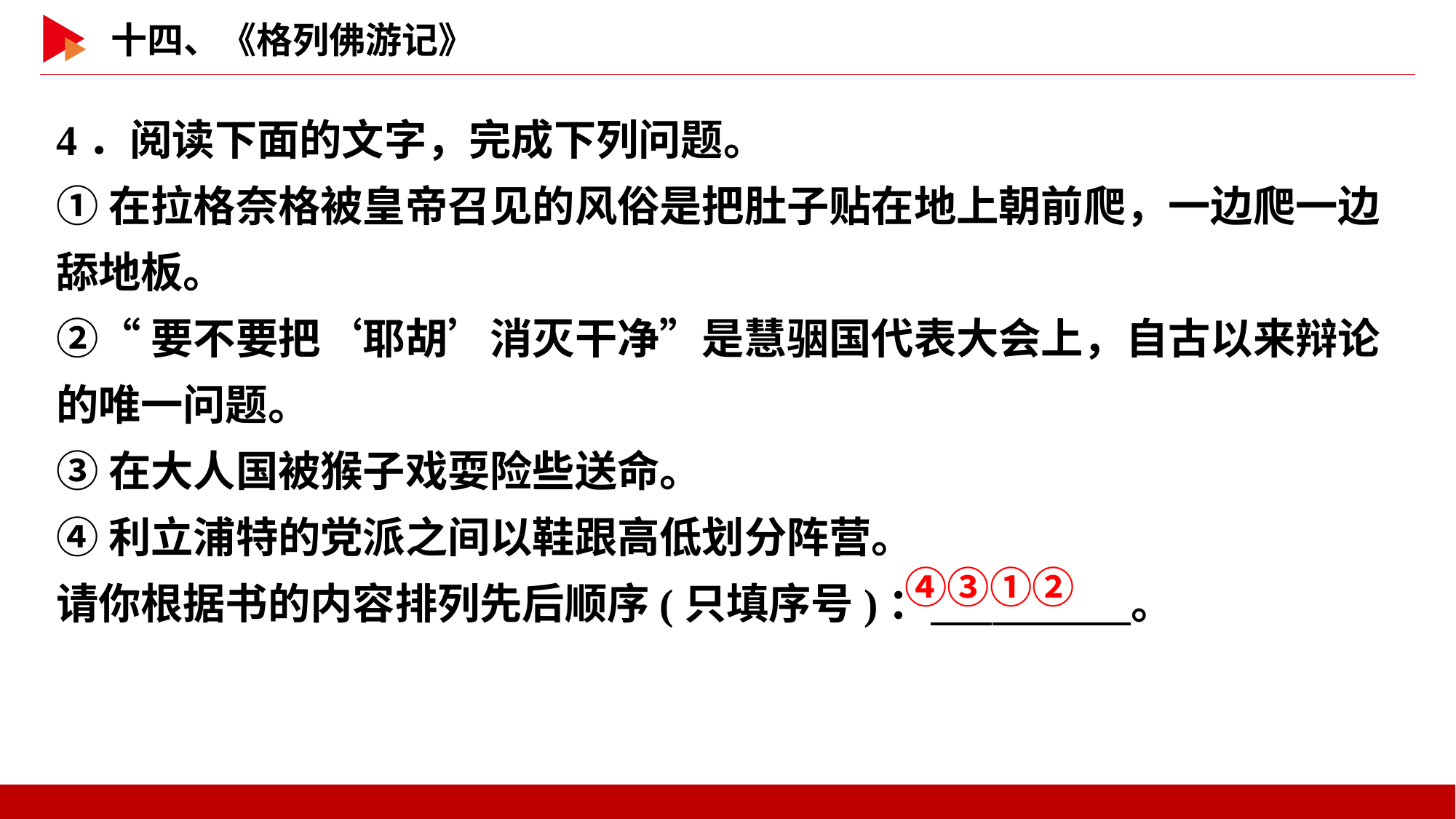

4．阅读下面的文字，完成下列问题。
①在拉格奈格被皇帝召见的风俗是把肚子贴在地上朝前爬，一边爬一边舔地板。
②“要不要把‘耶胡’消灭干净”是慧骃国代表大会上，自古以来辩论的唯一问题。
③在大人国被猴子戏耍险些送命。
④利立浦特的党派之间以鞋跟高低划分阵营。
请你根据书的内容排列先后顺序(只填序号)：　            　。
④③①②